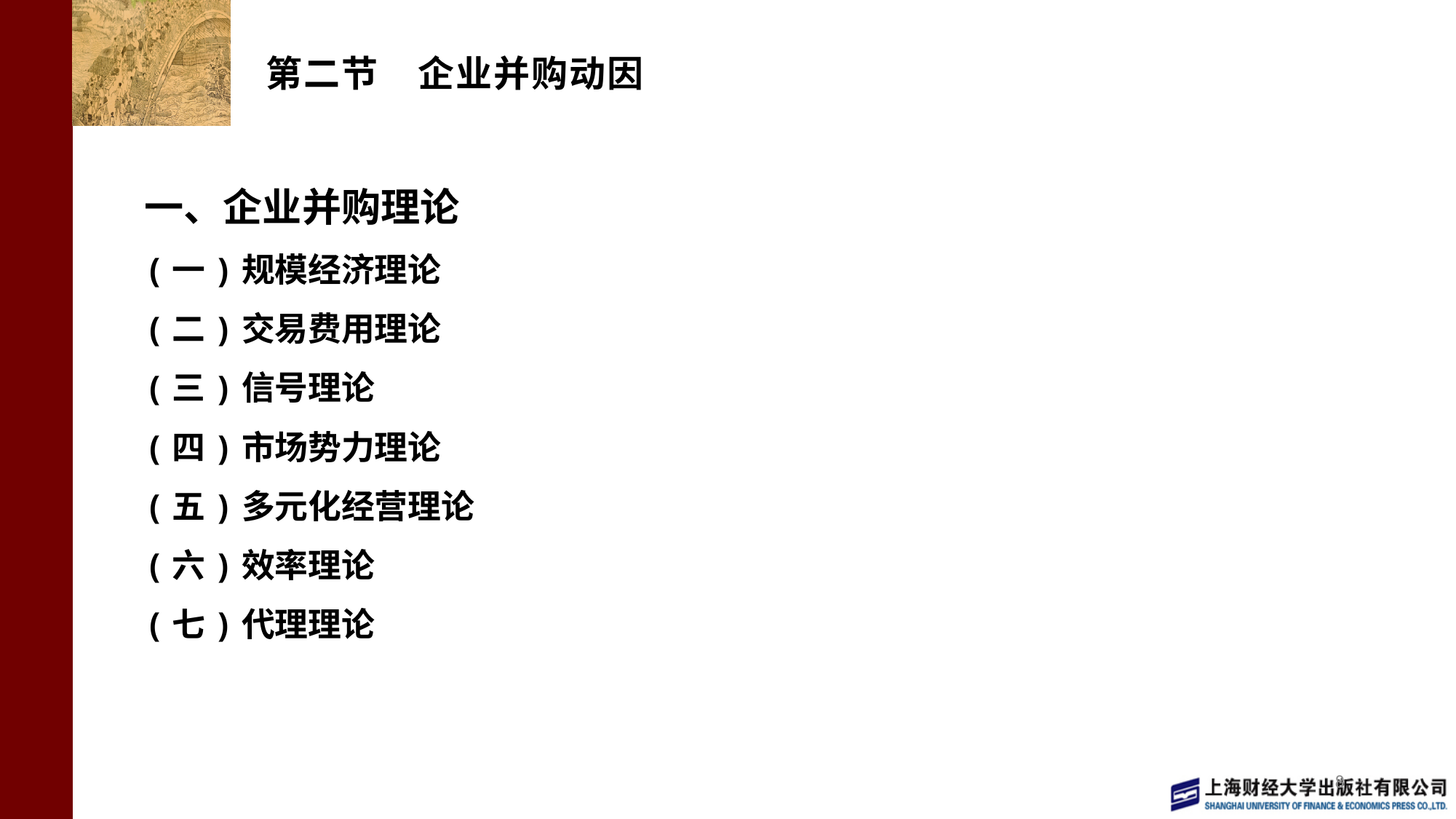

# 第二节    企业并购动因
一、企业并购理论
(一)规模经济理论
(二)交易费用理论
(三)信号理论
(四)市场势力理论
(五)多元化经营理论
(六)效率理论
(七)代理理论
8